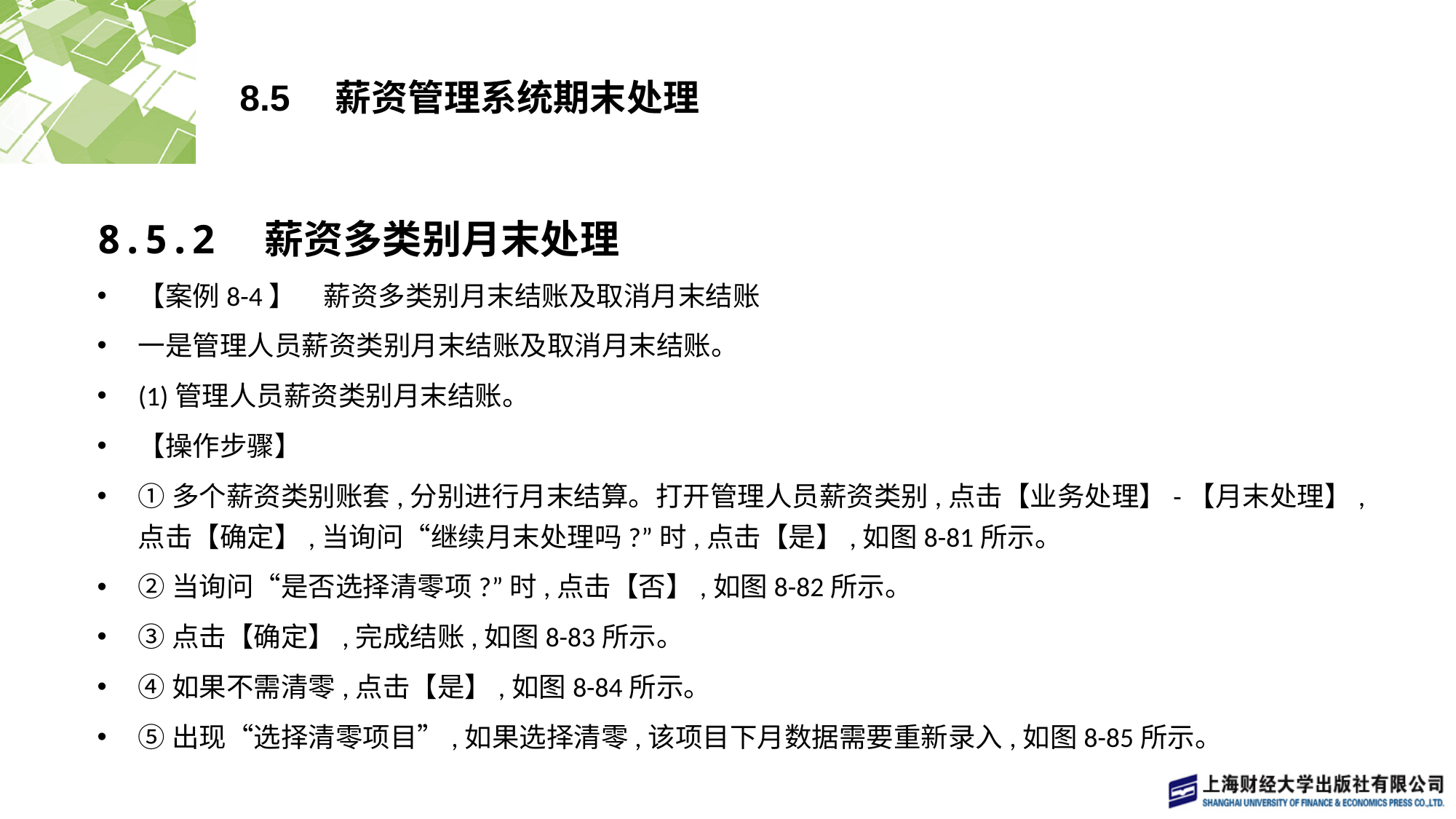

# 8.5　薪资管理系统期末处理
8.5.2　薪资多类别月末处理
【案例8-4】　薪资多类别月末结账及取消月末结账
一是管理人员薪资类别月末结账及取消月末结账。
(1)管理人员薪资类别月末结账。
【操作步骤】
①多个薪资类别账套,分别进行月末结算。打开管理人员薪资类别,点击【业务处理】-【月末处理】,点击【确定】,当询问“继续月末处理吗?”时,点击【是】,如图8-81所示。
②当询问“是否选择清零项?”时,点击【否】,如图8-82所示。
③点击【确定】,完成结账,如图8-83所示。
④如果不需清零,点击【是】,如图8-84所示。
⑤出现“选择清零项目”,如果选择清零,该项目下月数据需要重新录入,如图8-85所示。